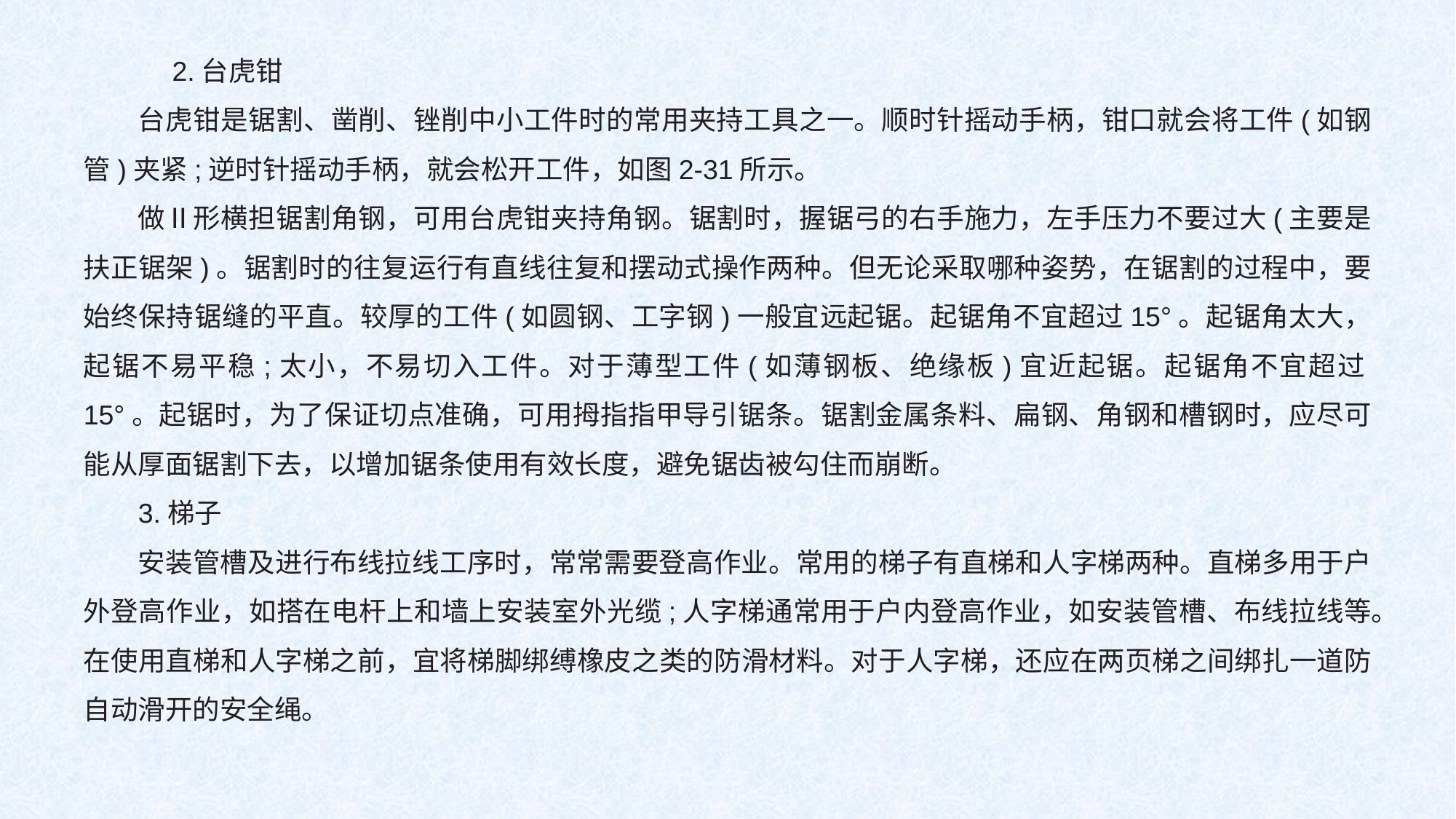

2.台虎钳
台虎钳是锯割、凿削、锉削中小工件时的常用夹持工具之一。顺时针摇动手柄，钳口就会将工件(如钢管)夹紧;逆时针摇动手柄，就会松开工件，如图2-31所示。
做Ⅱ形横担锯割角钢，可用台虎钳夹持角钢。锯割时，握锯弓的右手施力，左手压力不要过大(主要是扶正锯架)。锯割时的往复运行有直线往复和摆动式操作两种。但无论采取哪种姿势，在锯割的过程中，要始终保持锯缝的平直。较厚的工件(如圆钢、工字钢)一般宜远起锯。起锯角不宜超过15°。起锯角太大，起锯不易平稳;太小，不易切入工件。对于薄型工件(如薄钢板、绝缘板)宜近起锯。起锯角不宜超过15°。起锯时，为了保证切点准确，可用拇指指甲导引锯条。锯割金属条料、扁钢、角钢和槽钢时，应尽可能从厚面锯割下去，以增加锯条使用有效长度，避免锯齿被勾住而崩断。
3.梯子
安装管槽及进行布线拉线工序时，常常需要登高作业。常用的梯子有直梯和人字梯两种。直梯多用于户外登高作业，如搭在电杆上和墙上安装室外光缆;人字梯通常用于户内登高作业，如安装管槽、布线拉线等。在使用直梯和人字梯之前，宜将梯脚绑缚橡皮之类的防滑材料。对于人字梯，还应在两页梯之间绑扎一道防自动滑开的安全绳。